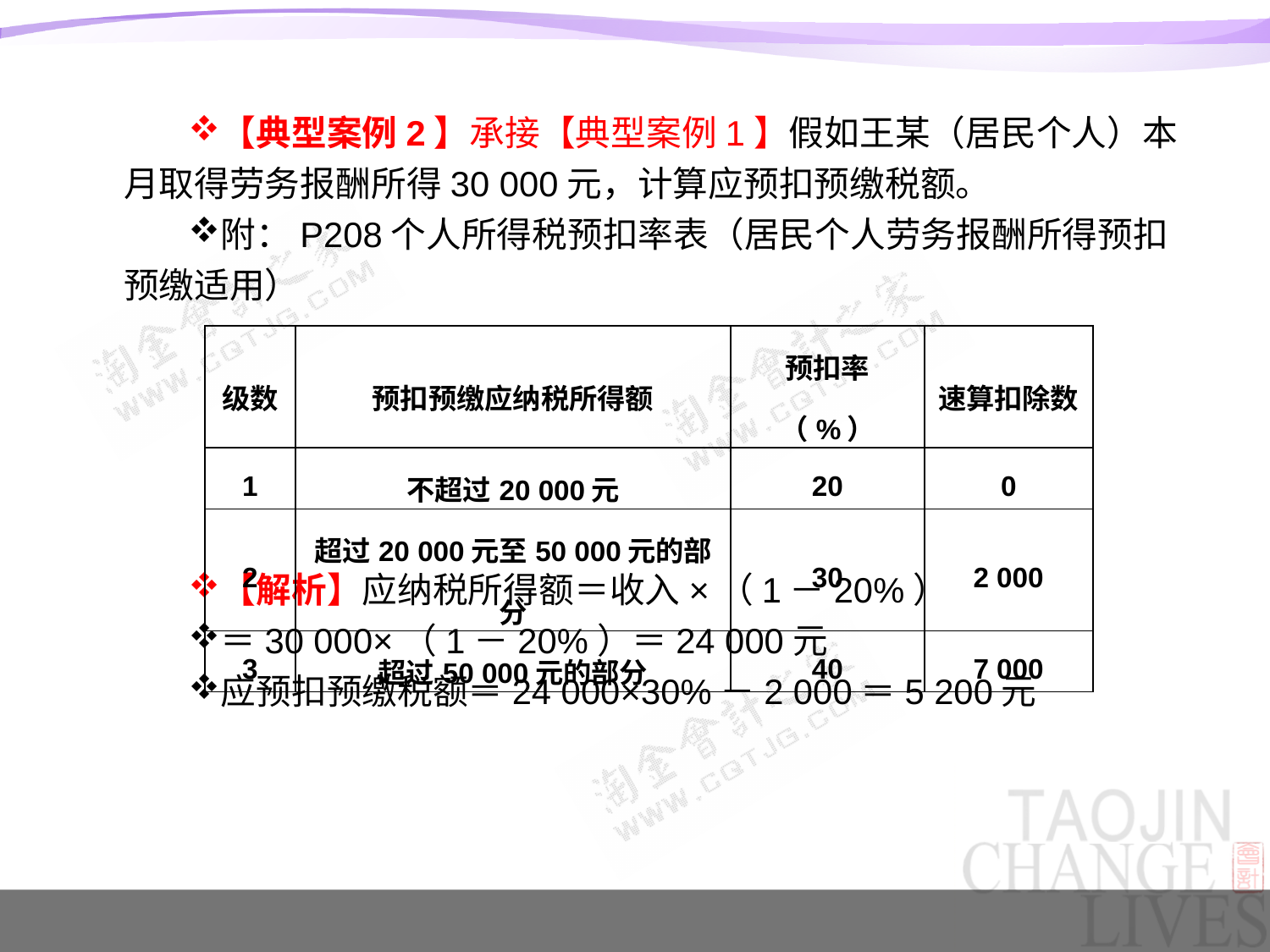

#
【典型案例2】承接【典型案例1】假如王某（居民个人）本月取得劳务报酬所得30 000元，计算应预扣预缴税额。
附：P208个人所得税预扣率表（居民个人劳务报酬所得预扣预缴适用）

【解析】应纳税所得额＝收入×（1－20%）
＝30 000×（1－20%）＝24 000元
应预扣预缴税额＝24 000×30%－2 000＝5 200元

| 级数 | 预扣预缴应纳税所得额 | 预扣率（%） | 速算扣除数 |
| --- | --- | --- | --- |
| 1 | 不超过20 000元 | 20 | 0 |
| 2 | 超过20 000元至50 000元的部分 | 30 | 2 000 |
| 3 | 超过50 000元的部分 | 40 | 7 000 |